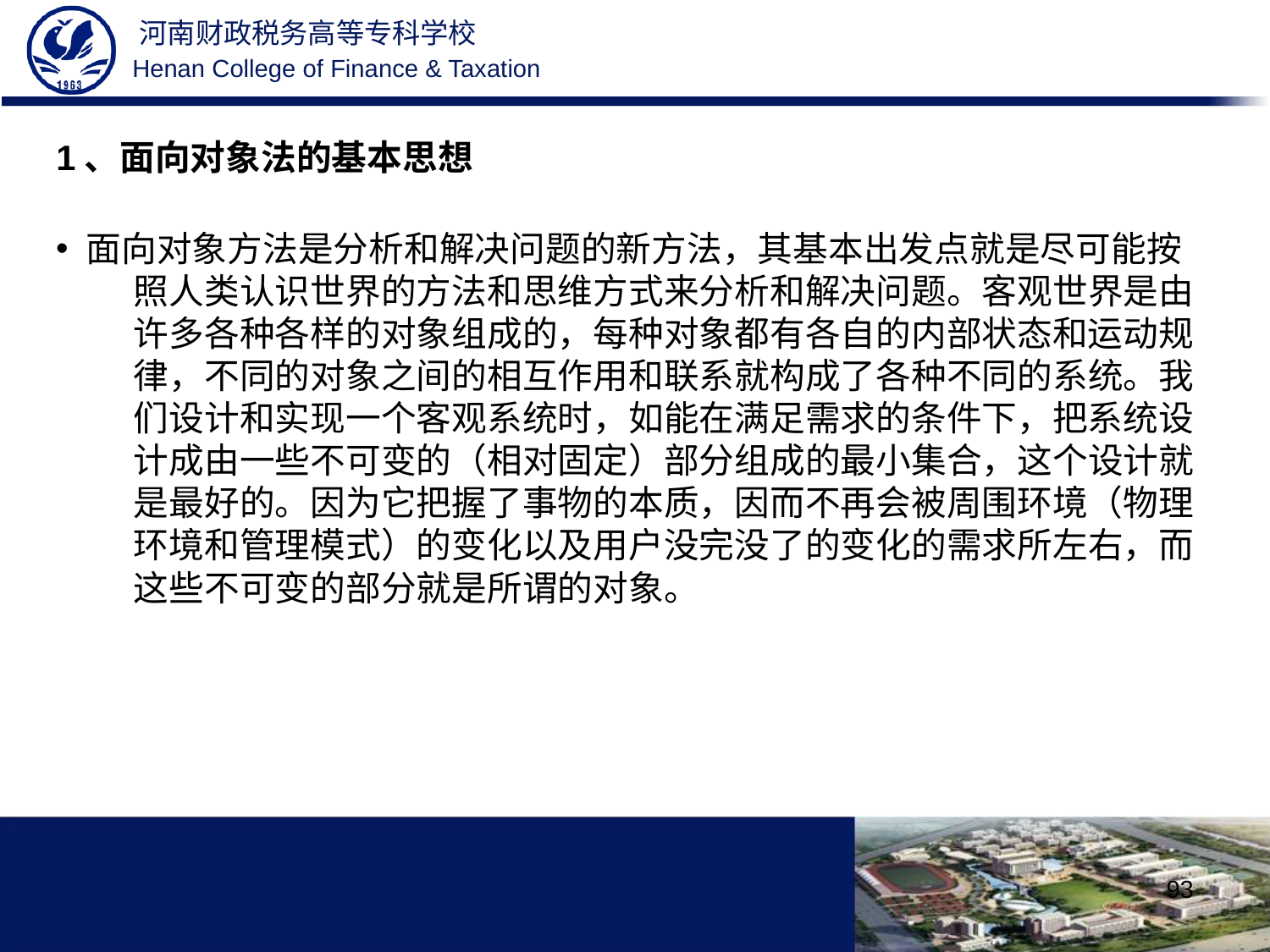

1、面向对象法的基本思想

面向对象方法是分析和解决问题的新方法，其基本出发点就是尽可能按照人类认识世界的方法和思维方式来分析和解决问题。客观世界是由许多各种各样的对象组成的，每种对象都有各自的内部状态和运动规律，不同的对象之间的相互作用和联系就构成了各种不同的系统。我们设计和实现一个客观系统时，如能在满足需求的条件下，把系统设计成由一些不可变的（相对固定）部分组成的最小集合，这个设计就是最好的。因为它把握了事物的本质，因而不再会被周围环境（物理环境和管理模式）的变化以及用户没完没了的变化的需求所左右，而这些不可变的部分就是所谓的对象。

93